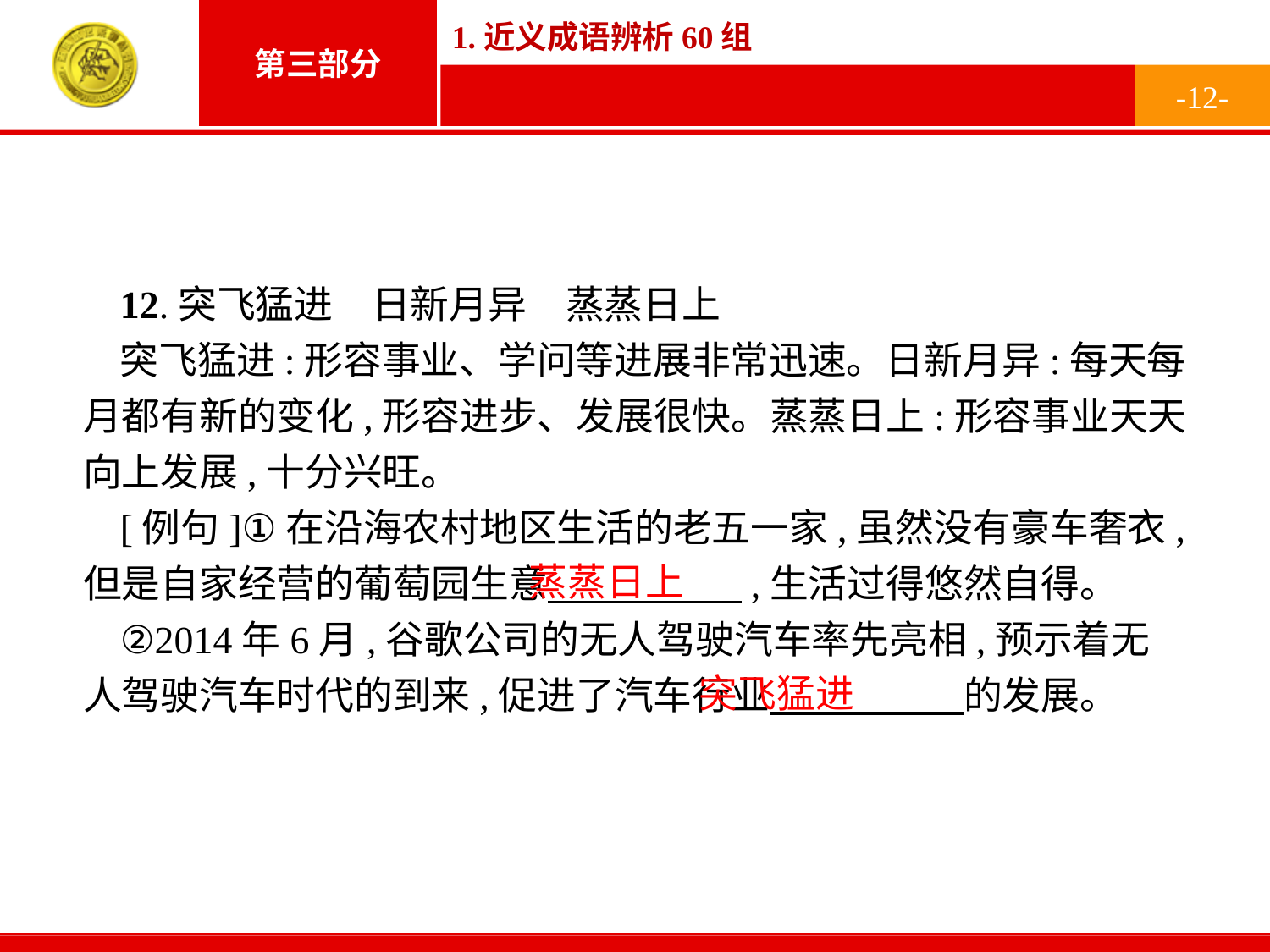

-12-
12.突飞猛进　日新月异　蒸蒸日上
突飞猛进:形容事业、学问等进展非常迅速。日新月异:每天每月都有新的变化,形容进步、发展很快。蒸蒸日上:形容事业天天向上发展,十分兴旺。
[例句]①在沿海农村地区生活的老五一家,虽然没有豪车奢衣,但是自家经营的葡萄园生意　　　　　,生活过得悠然自得。
②2014年6月,谷歌公司的无人驾驶汽车率先亮相,预示着无人驾驶汽车时代的到来,促进了汽车行业　　　　　的发展。
蒸蒸日上
突飞猛进